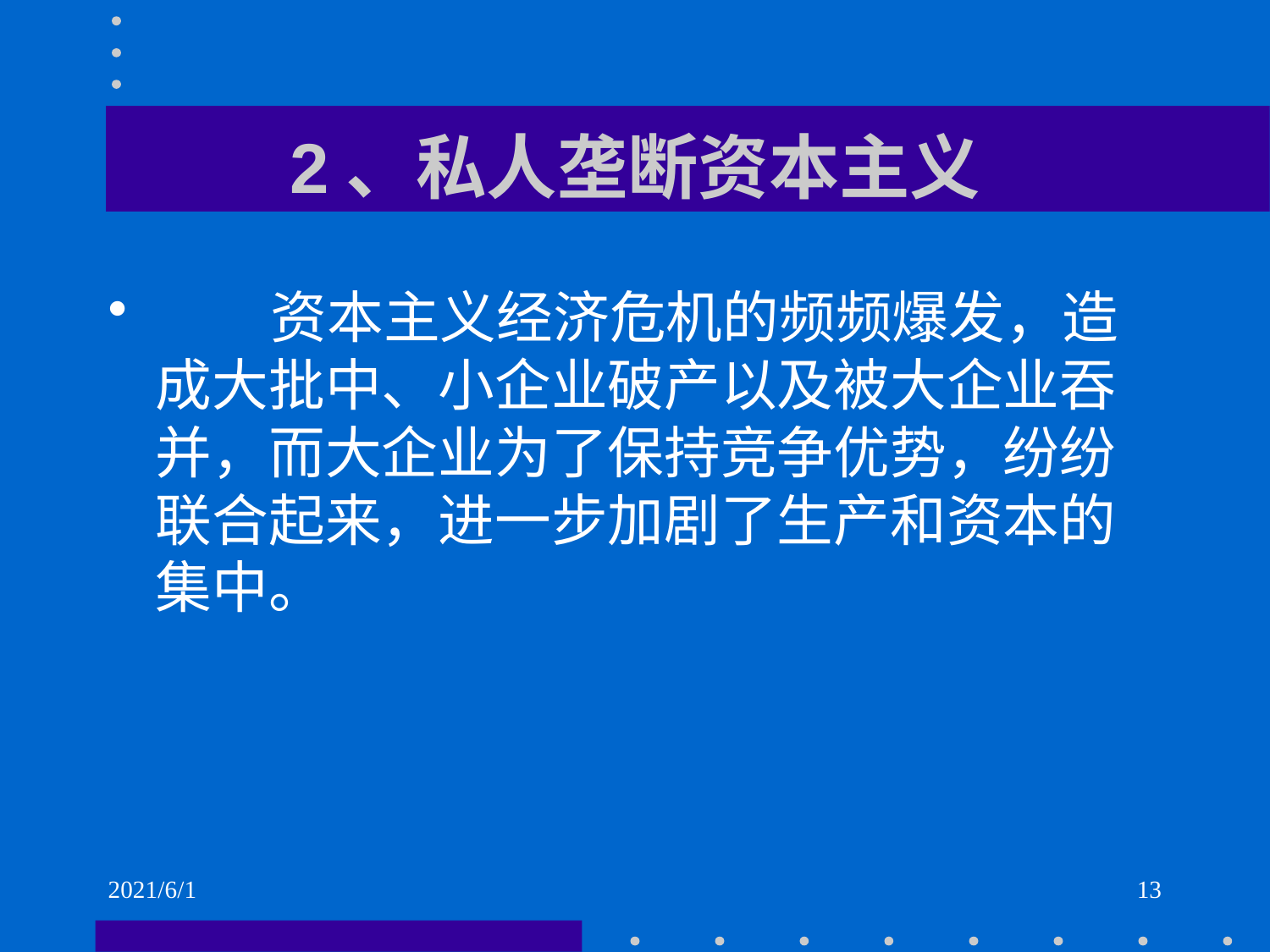

# 2、私人垄断资本主义
        资本主义经济危机的频频爆发，造成大批中、小企业破产以及被大企业吞并，而大企业为了保持竞争优势，纷纷联合起来，进一步加剧了生产和资本的集中。
2021/6/1
13